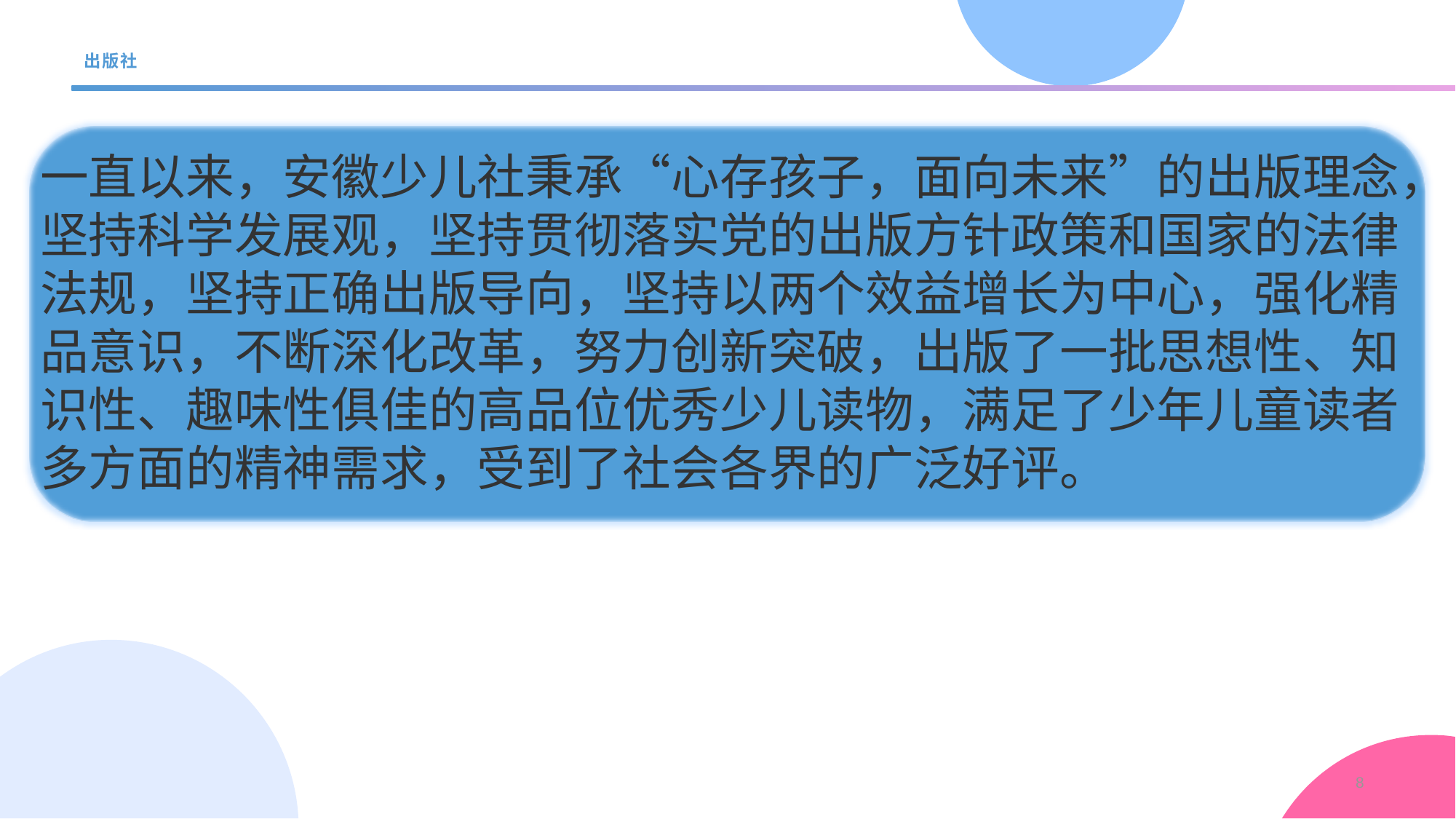

# 出版社

一直以来，安徽少儿社秉承“心存孩子，面向未来”的出版理念，
坚持科学发展观，坚持贯彻落实党的出版方针政策和国家的法律
法规，坚持正确出版导向，坚持以两个效益增长为中心，强化精
品意识，不断深化改革，努力创新突破，出版了一批思想性、知
识性、趣味性俱佳的高品位优秀少儿读物，满足了少年儿童读者
多方面的精神需求，受到了社会各界的广泛好评。
8